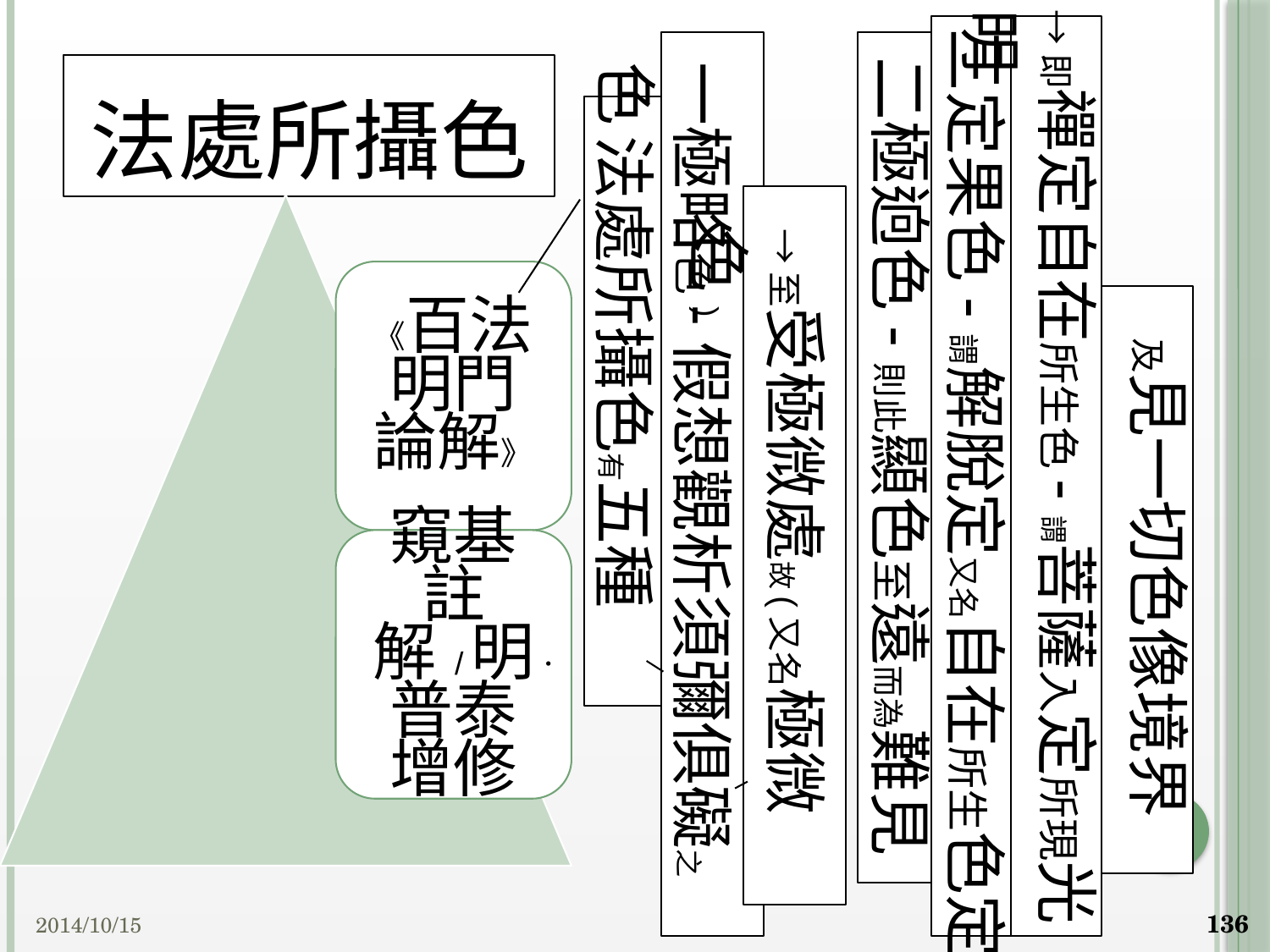

→即禪定自在所生色-謂菩薩入定所現光明
三定果色-謂解脫定又名自在所生色定

二極逈色-則此顯色至遠而為難見
一極略色-假想觀析須彌俱礙之色
# 法處所攝色

法處所攝色有五種

窺基註解/明．普泰增修
→至受極微處故(又名極微色)

及見一切色像境界
136
2014/10/15